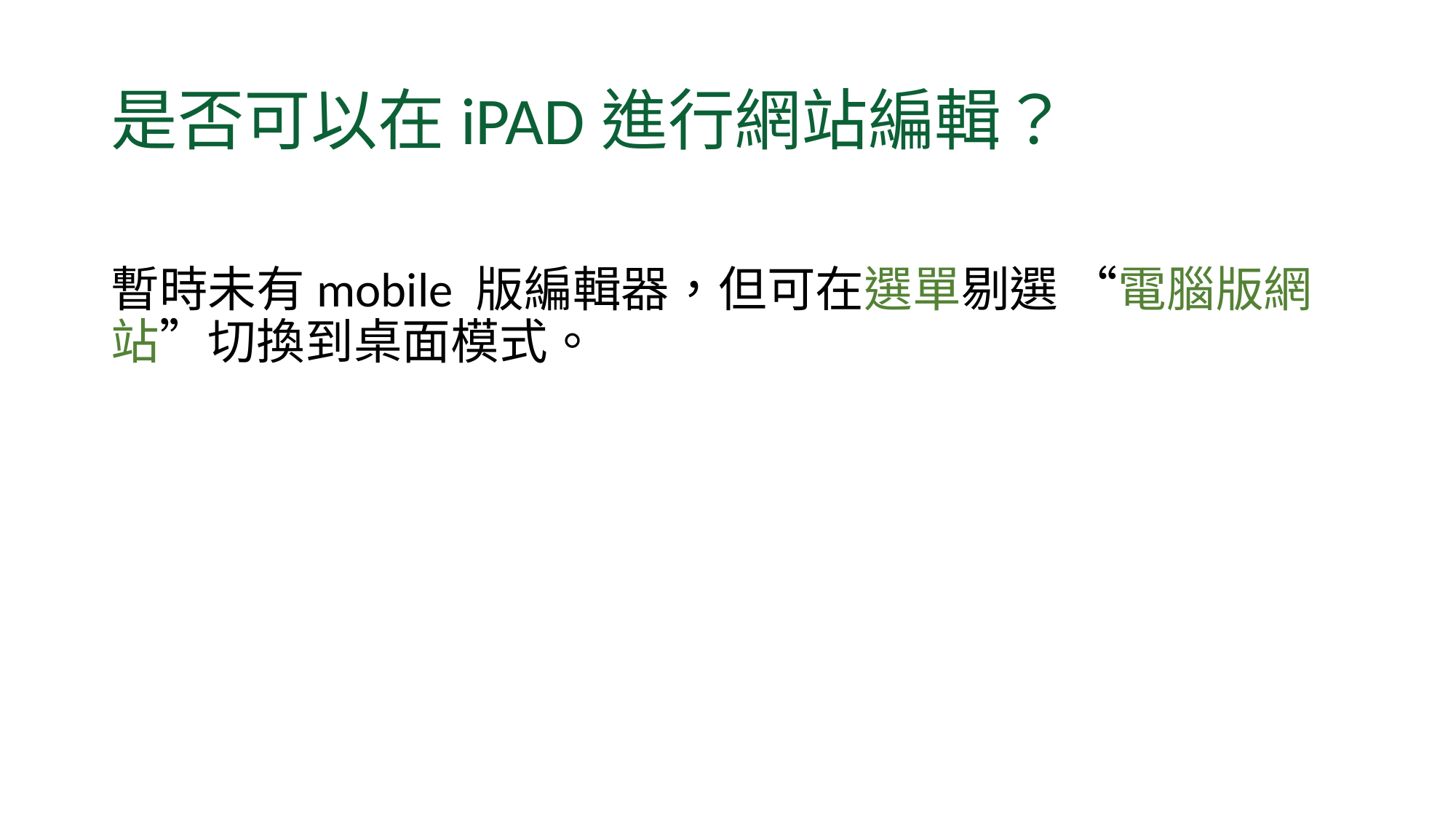

# 是否可以在iPAD進行網站編輯？
暫時未有mobile 版編輯器，但可在選單剔選 “電腦版網站”切換到桌面模式。